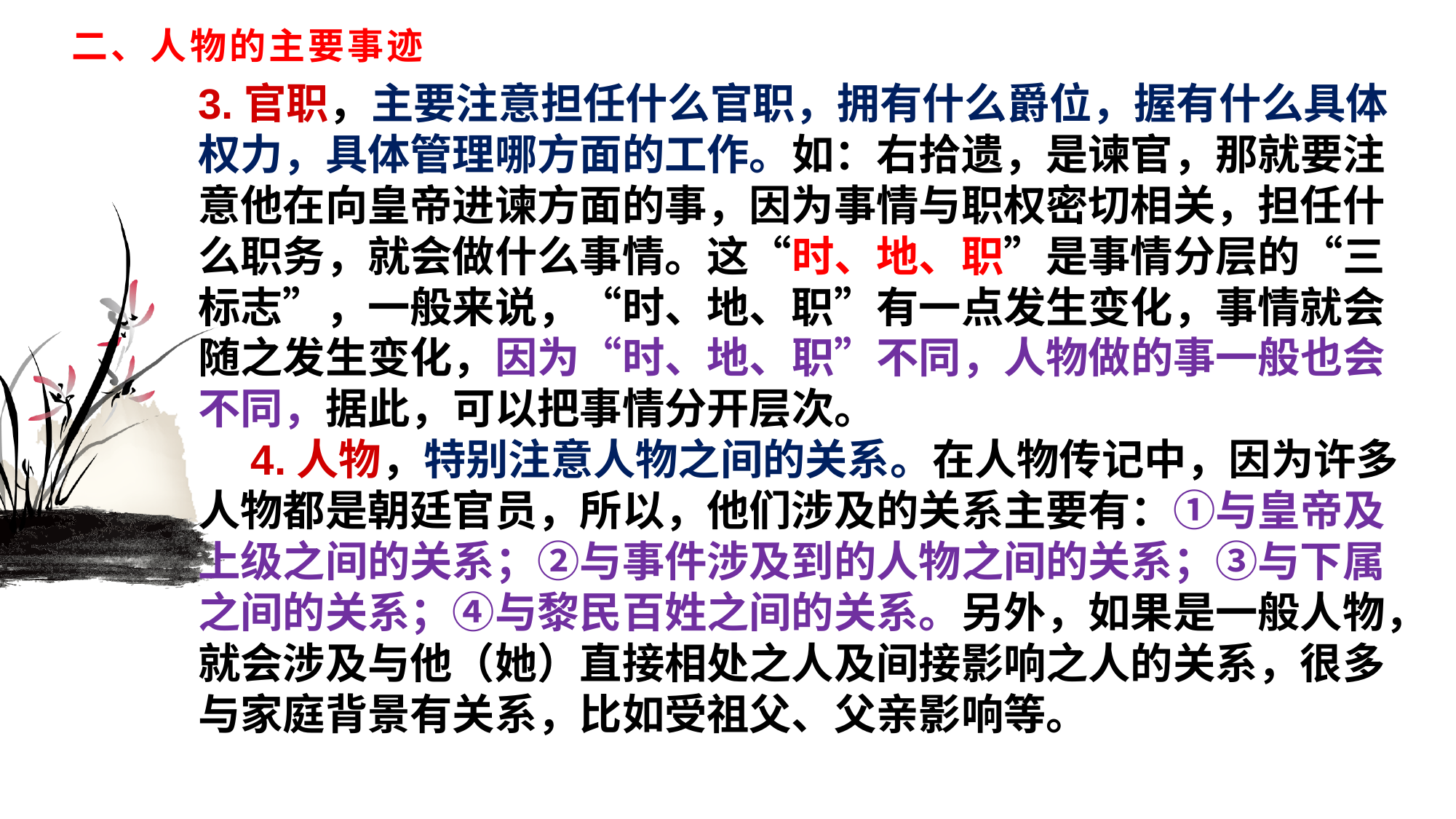

# 二、人物的主要事迹
3.官职，主要注意担任什么官职，拥有什么爵位，握有什么具体权力，具体管理哪方面的工作。如：右拾遗，是谏官，那就要注意他在向皇帝进谏方面的事，因为事情与职权密切相关，担任什么职务，就会做什么事情。这“时、地、职”是事情分层的“三标志”，一般来说，“时、地、职”有一点发生变化，事情就会随之发生变化，因为“时、地、职”不同，人物做的事一般也会不同，据此，可以把事情分开层次。
　4.人物，特别注意人物之间的关系。在人物传记中，因为许多人物都是朝廷官员，所以，他们涉及的关系主要有：①与皇帝及上级之间的关系；②与事件涉及到的人物之间的关系；③与下属之间的关系；④与黎民百姓之间的关系。另外，如果是一般人物，就会涉及与他（她）直接相处之人及间接影响之人的关系，很多与家庭背景有关系，比如受祖父、父亲影响等。